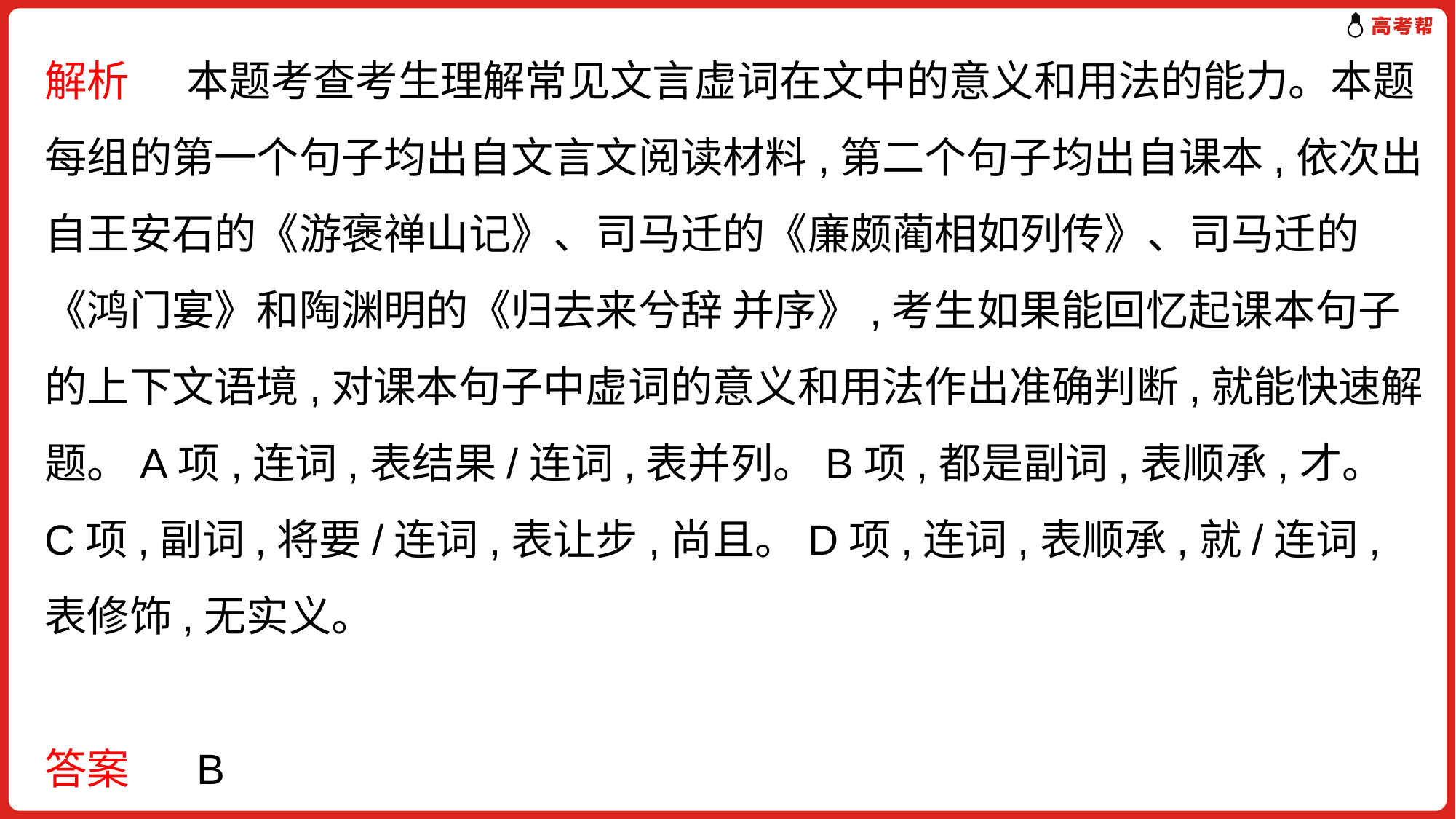

解析      本题考查考生理解常见文言虚词在文中的意义和用法的能力。本题每组的第一个句子均出自文言文阅读材料,第二个句子均出自课本,依次出自王安石的《游褒禅山记》、司马迁的《廉颇蔺相如列传》、司马迁的《鸿门宴》和陶渊明的《归去来兮辞 并序》,考生如果能回忆起课本句子的上下文语境,对课本句子中虚词的意义和用法作出准确判断,就能快速解题。A项,连词,表结果/连词,表并列。B项,都是副词,表顺承,才。C项,副词,将要/连词,表让步,尚且。D项,连词,表顺承,就/连词,表修饰,无实义。

答案      B